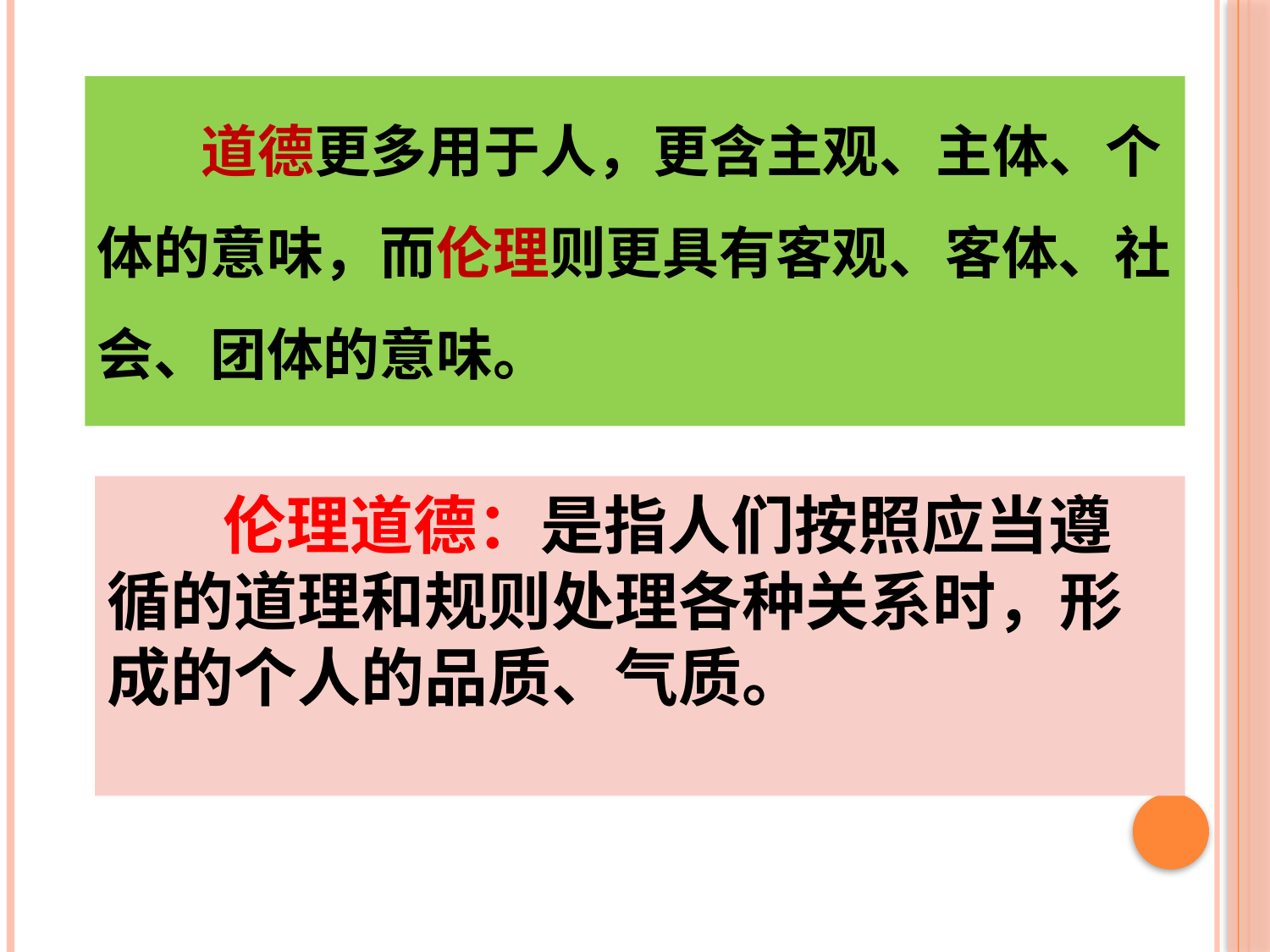

道德更多用于人，更含主观、主体、个体的意味，而伦理则更具有客观、客体、社会、团体的意味。

# 伦理道德：是指人们按照应当遵循的道理和规则处理各种关系时，形成的个人的品质、气质。